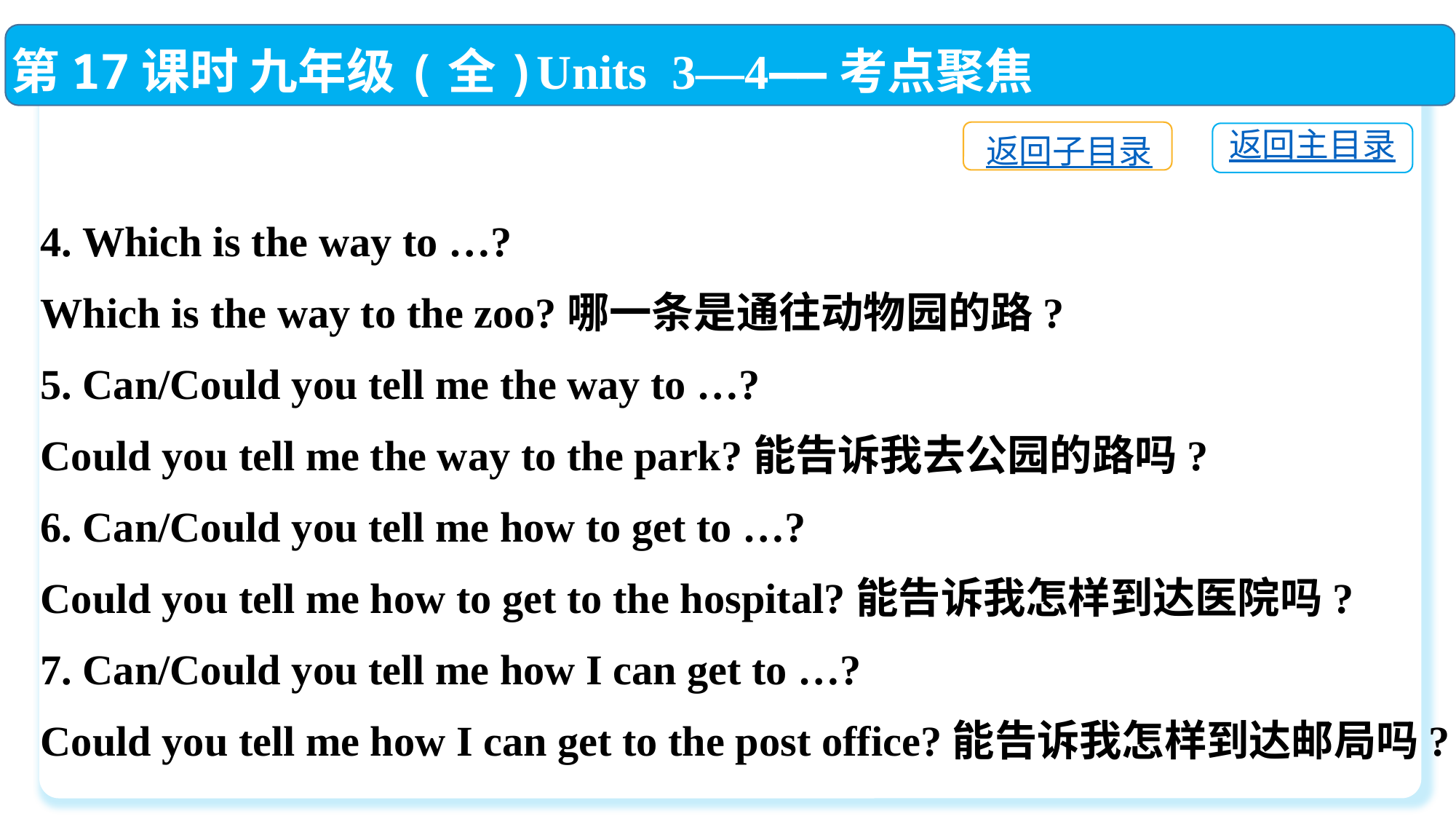

第17课时 九年级(全)Units  3—4——考点聚焦

返回子目录
返回主目录
4. Which is the way to …?
Which is the way to the zoo?哪一条是通往动物园的路?
5. Can/Could you tell me the way to …?
Could you tell me the way to the park?能告诉我去公园的路吗?
6. Can/Could you tell me how to get to …?
Could you tell me how to get to the hospital?能告诉我怎样到达医院吗?
7. Can/Could you tell me how I can get to …?
Could you tell me how I can get to the post office?能告诉我怎样到达邮局吗?